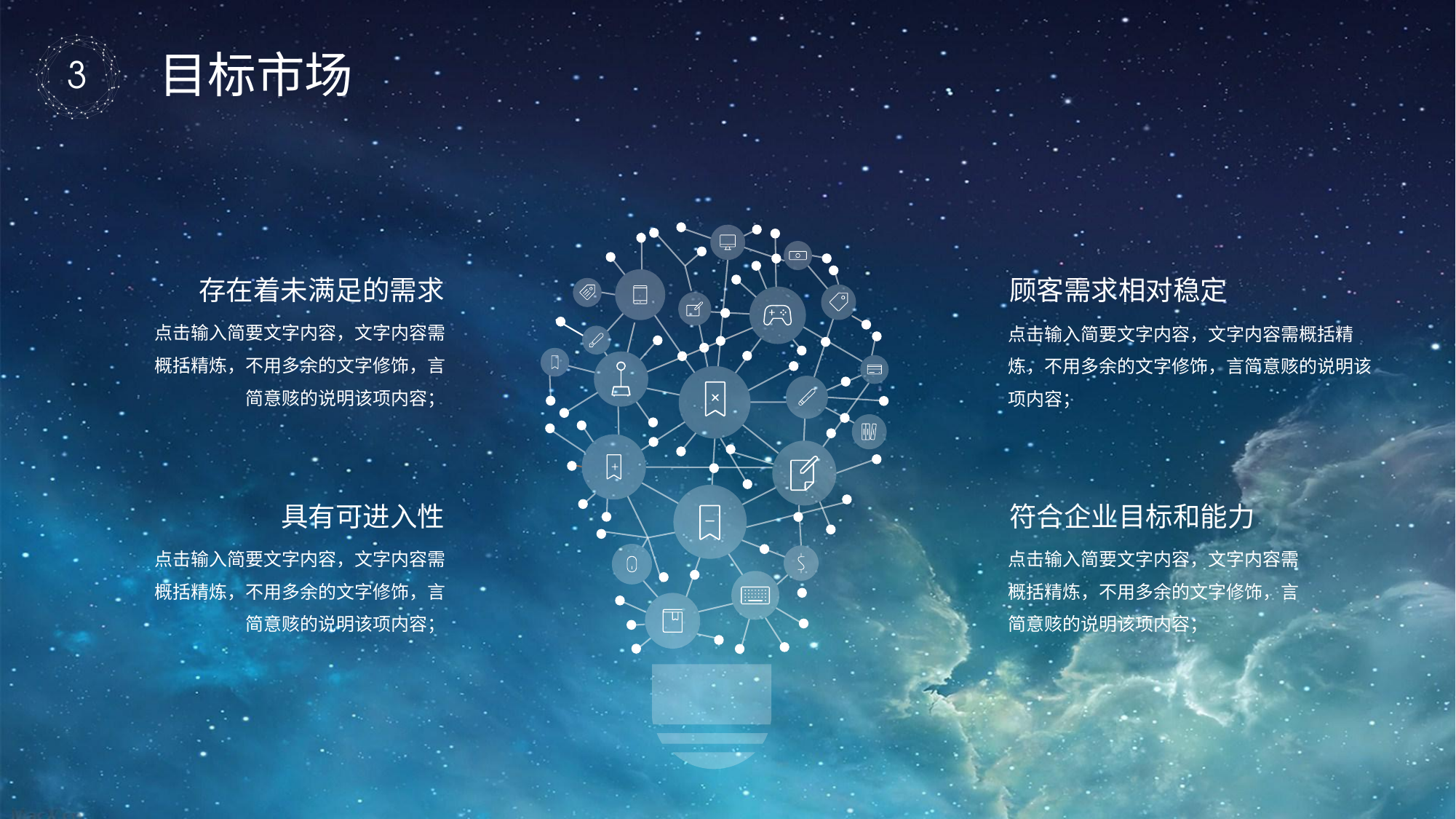

目标市场

存在着未满足的需求
点击输入简要文字内容，文字内容需概括精炼，不用多余的文字修饰，言简意赅的说明该项内容；
顾客需求相对稳定
点击输入简要文字内容，文字内容需概括精炼，不用多余的文字修饰，言简意赅的说明该项内容；
具有可进入性
点击输入简要文字内容，文字内容需概括精炼，不用多余的文字修饰，言简意赅的说明该项内容；
符合企业目标和能力
点击输入简要文字内容，文字内容需概括精炼，不用多余的文字修饰，言简意赅的说明该项内容；